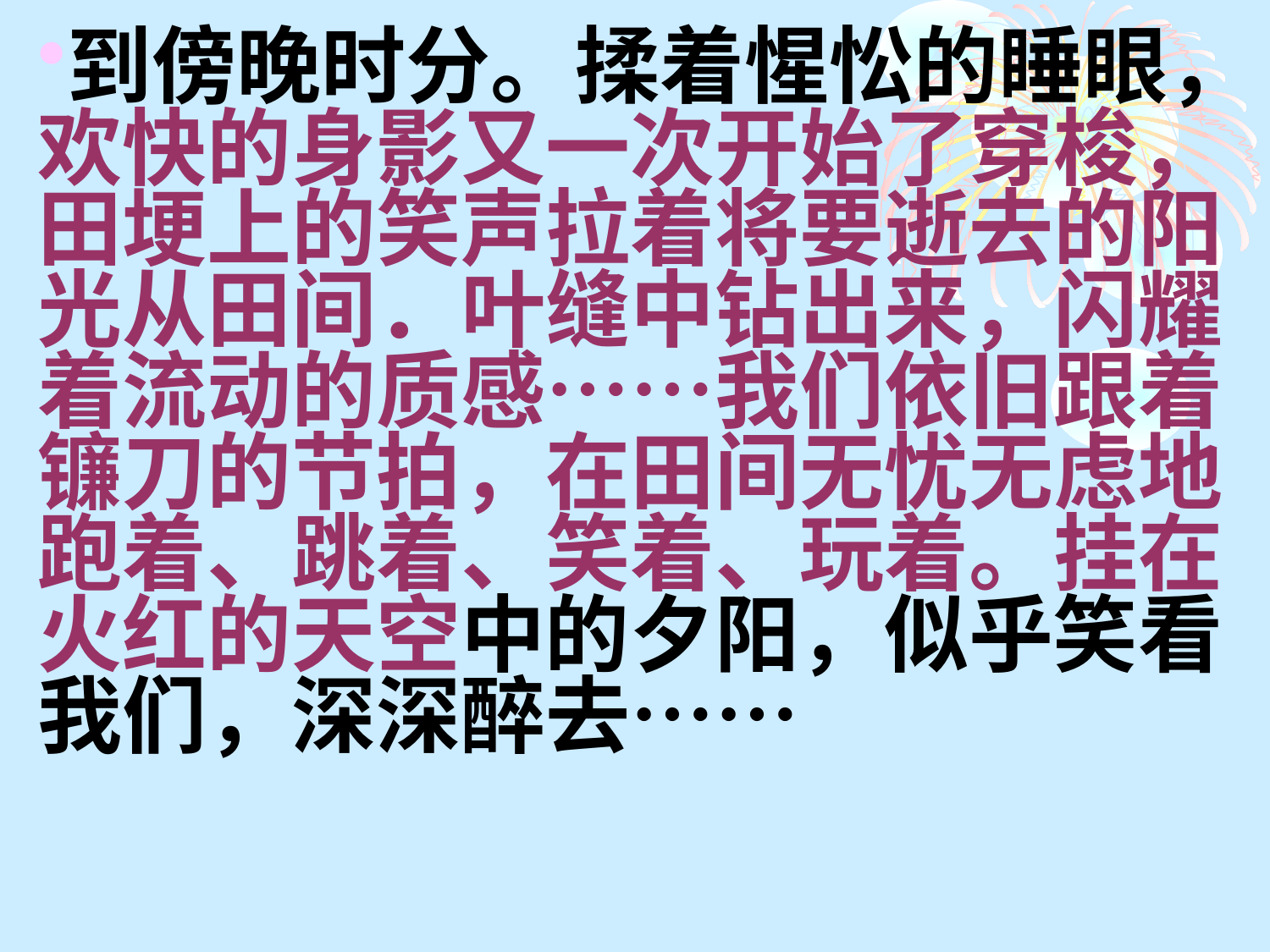

到傍晚时分。揉着惺忪的睡眼，欢快的身影又一次开始了穿梭，田埂上的笑声拉着将要逝去的阳光从田间．叶缝中钻出来，闪耀着流动的质感……我们依旧跟着镰刀的节拍，在田间无忧无虑地跑着、跳着、笑着、玩着。挂在火红的天空中的夕阳，似乎笑看我们，深深醉去……